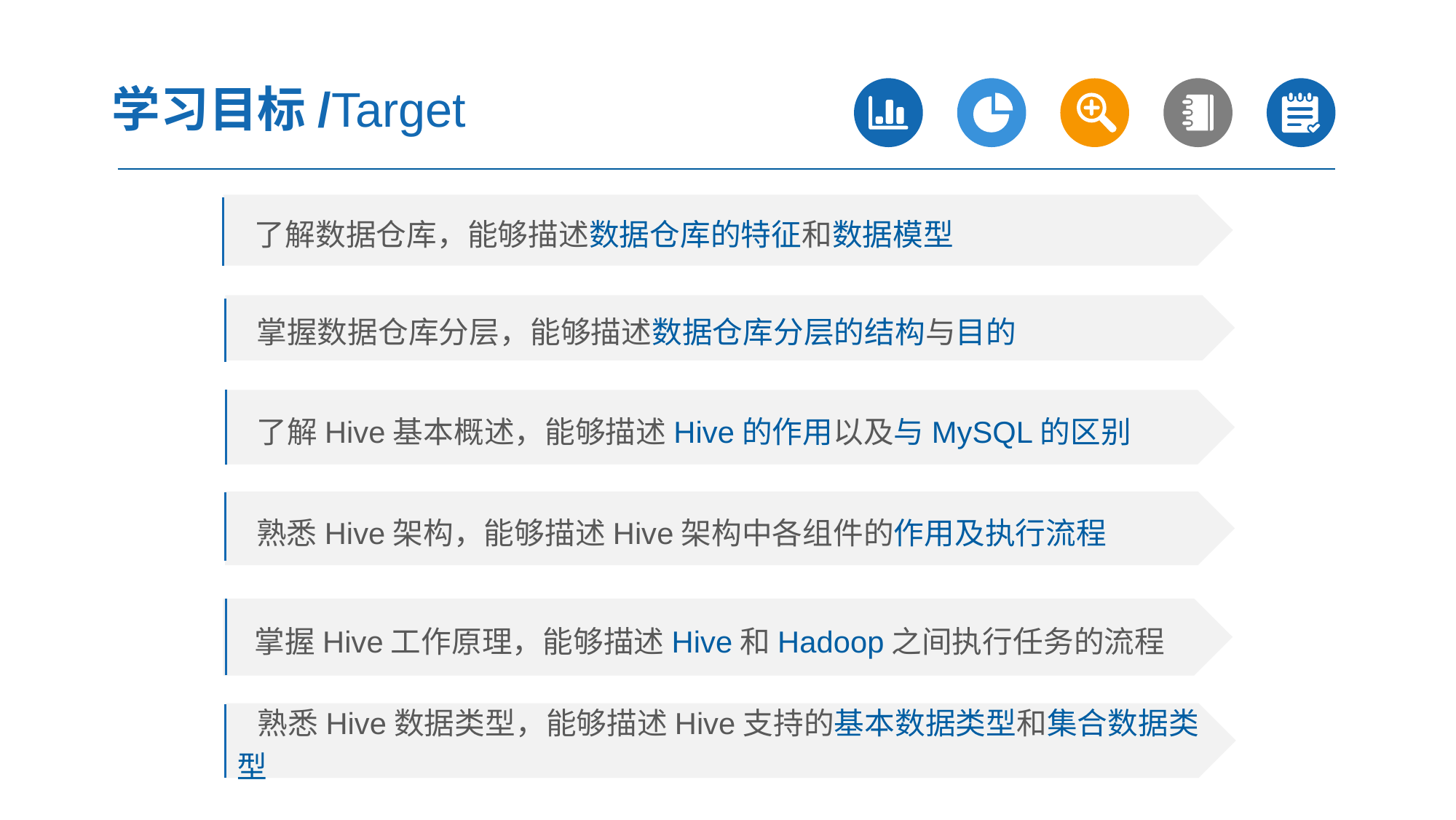

学习目标/Target
  了解数据仓库，能够描述数据仓库的特征和数据模型

  掌握数据仓库分层，能够描述数据仓库分层的结构与目的

  了解Hive基本概述，能够描述Hive的作用以及与MySQL的区别

  熟悉Hive架构，能够描述Hive架构中各组件的作用及执行流程

  掌握Hive工作原理，能够描述Hive和Hadoop之间执行任务的流程

  熟悉Hive数据类型，能够描述Hive支持的基本数据类型和集合数据类型